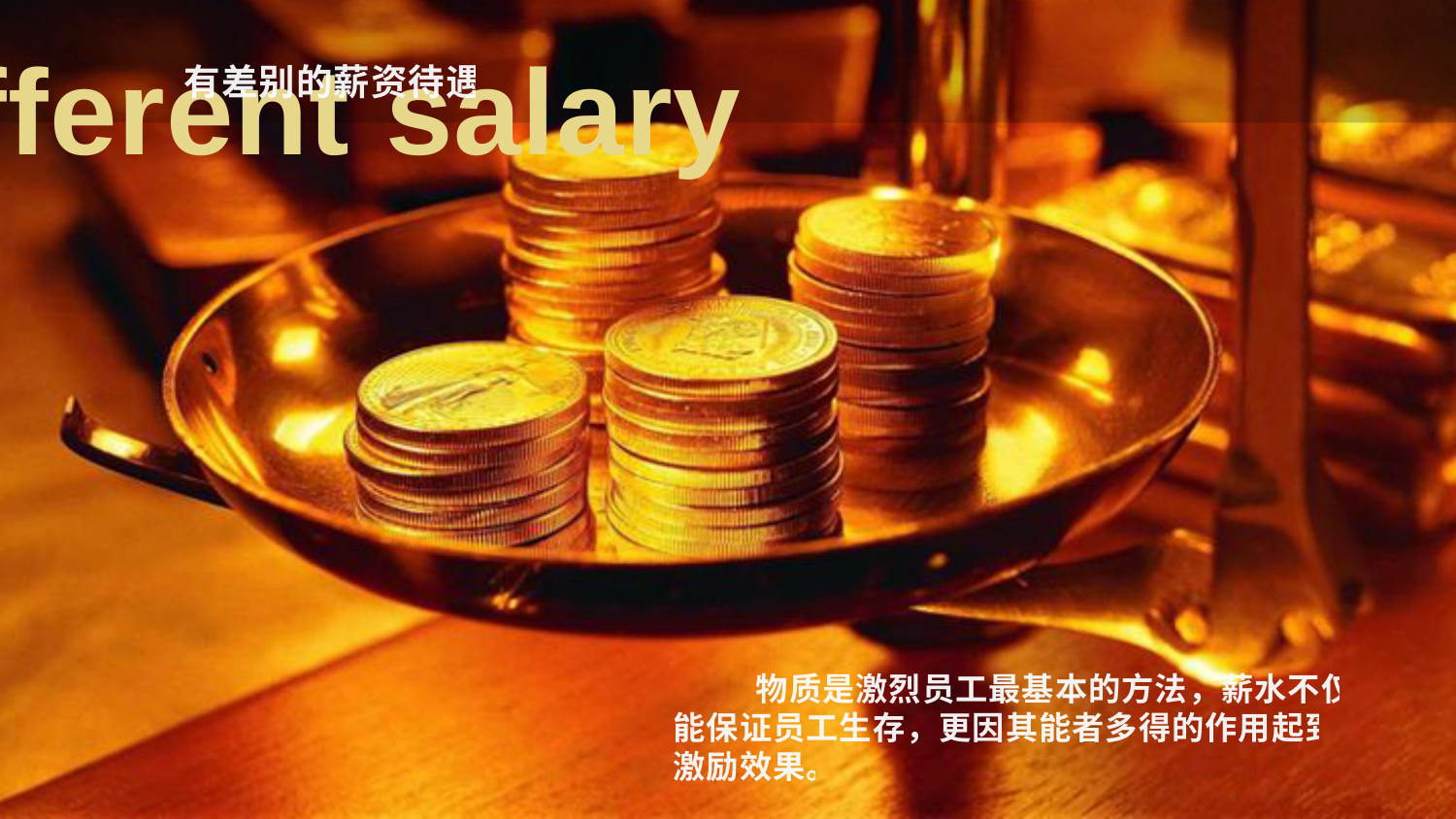

Different salary
有差别的薪资待遇
         物质是激烈员工最基本的方法，薪水不仅能保证员工生存，更因其能者多得的作用起到激励效果。